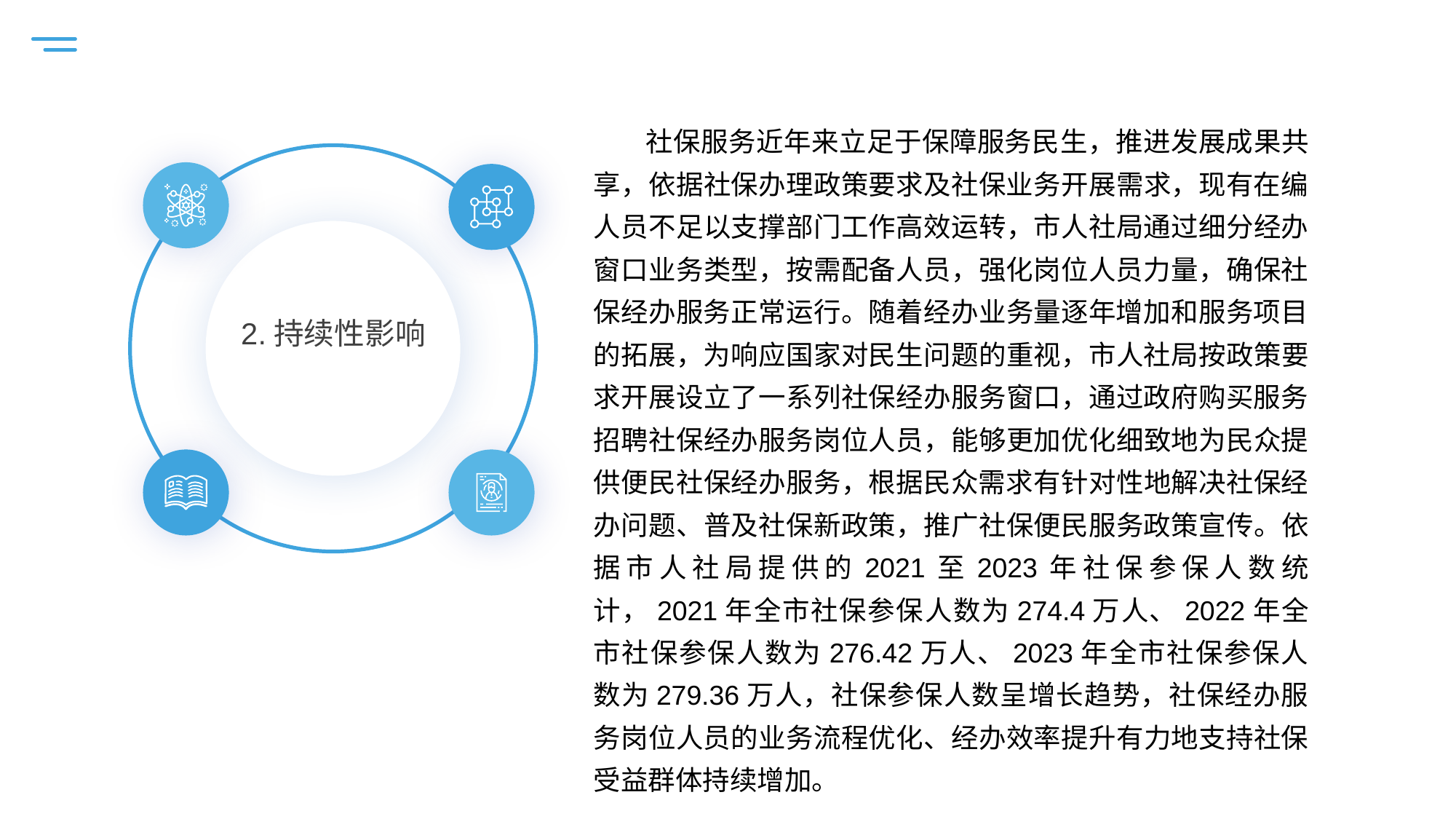

社保服务近年来立足于保障服务民生，推进发展成果共享，依据社保办理政策要求及社保业务开展需求，现有在编人员不足以支撑部门工作高效运转，市人社局通过细分经办窗口业务类型，按需配备人员，强化岗位人员力量，确保社保经办服务正常运行。随着经办业务量逐年增加和服务项目的拓展，为响应国家对民生问题的重视，市人社局按政策要求开展设立了一系列社保经办服务窗口，通过政府购买服务招聘社保经办服务岗位人员，能够更加优化细致地为民众提供便民社保经办服务，根据民众需求有针对性地解决社保经办问题、普及社保新政策，推广社保便民服务政策宣传。依据市人社局提供的2021至2023年社保参保人数统计，2021年全市社保参保人数为274.4万人、2022年全市社保参保人数为276.42万人、2023年全市社保参保人数为279.36万人，社保参保人数呈增长趋势，社保经办服务岗位人员的业务流程优化、经办效率提升有力地支持社保受益群体持续增加。‌

2.持续性影响